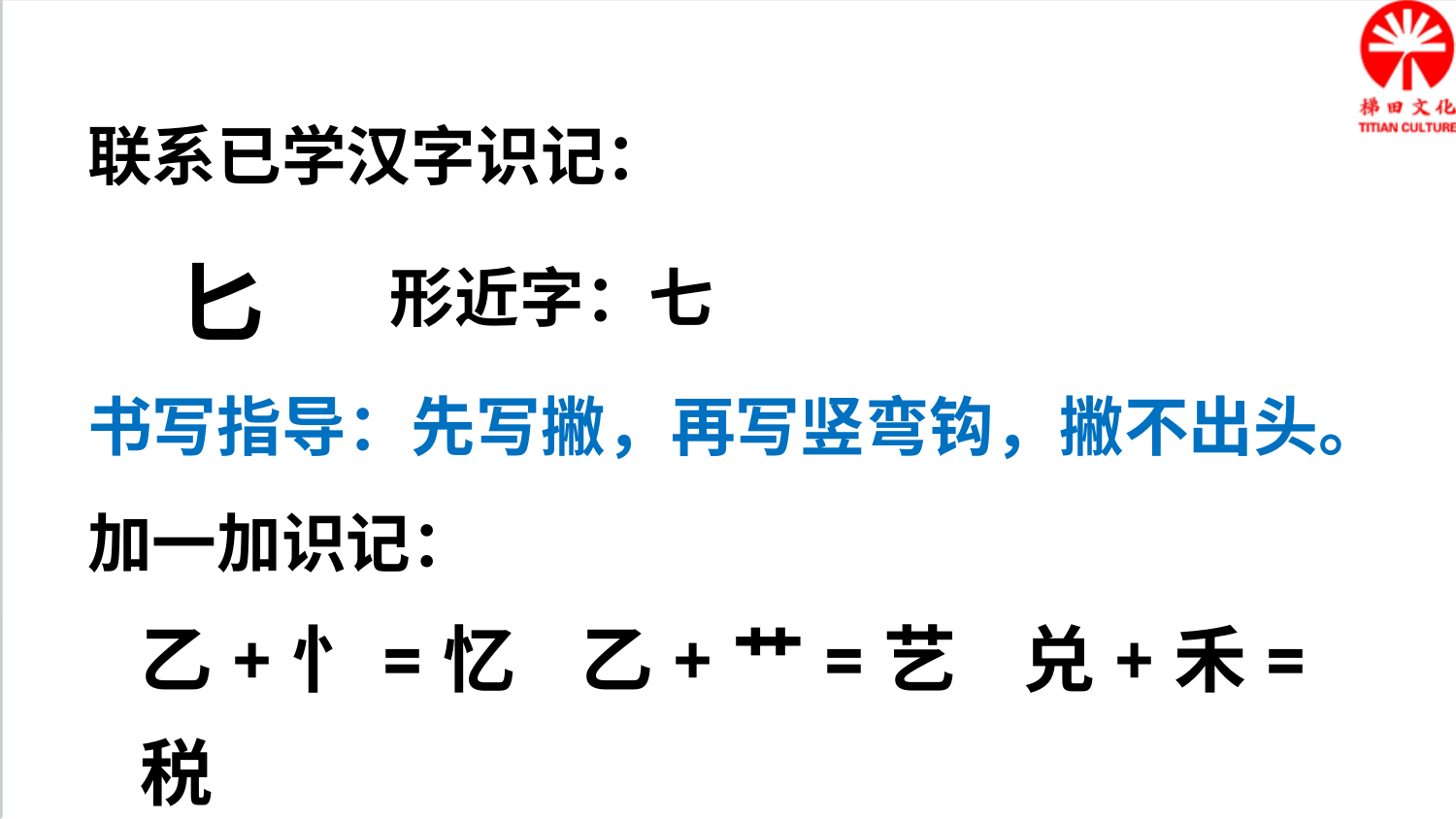

联系已学汉字识记：
匕
形近字：七
书写指导：先写撇，再写竖弯钩，撇不出头。
加一加识记：
乙+忄=忆    乙+艹=艺    兑+禾=税